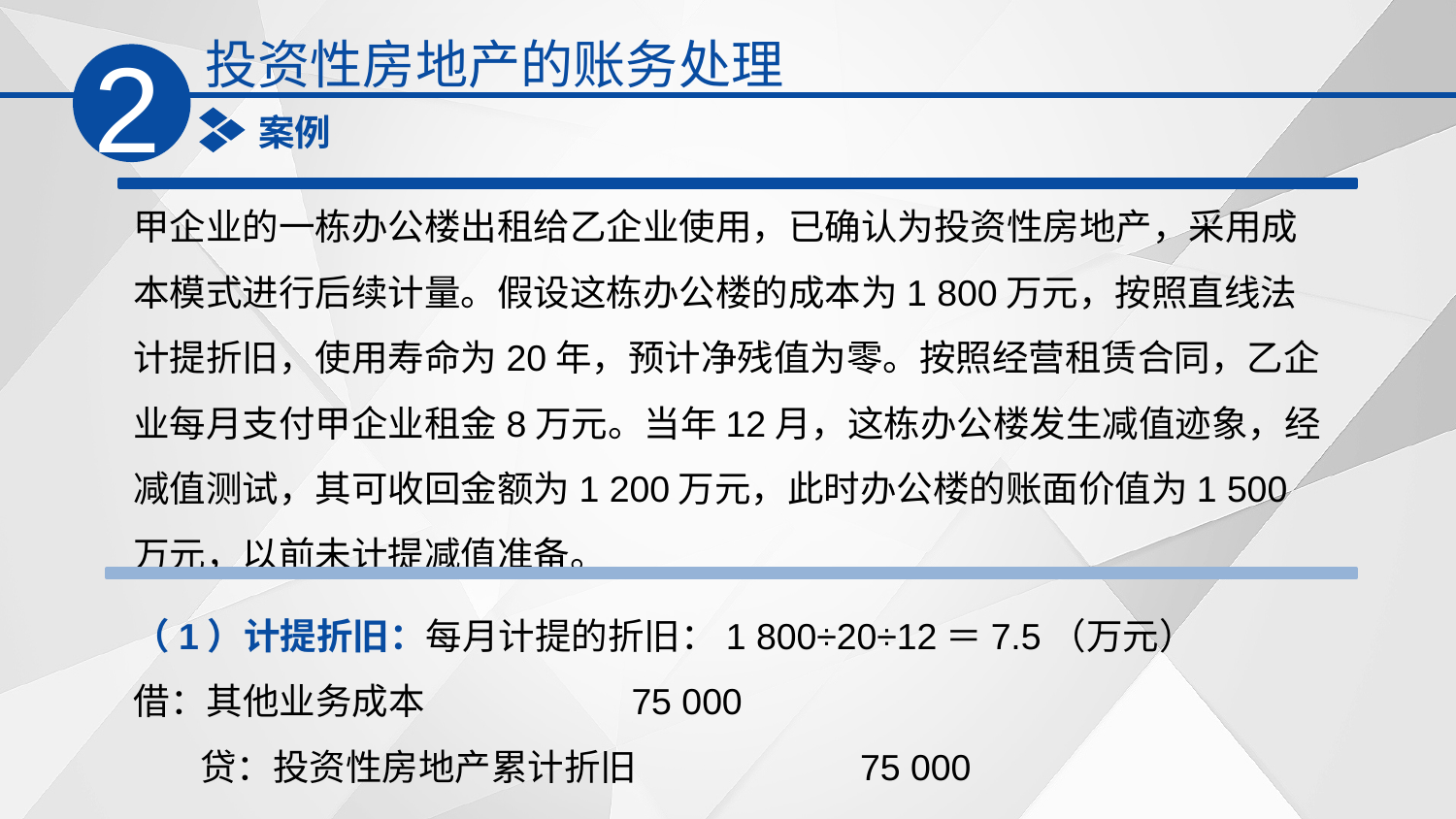

投资性房地产的账务处理
2

案例

甲企业的一栋办公楼出租给乙企业使用，已确认为投资性房地产，采用成本模式进行后续计量。假设这栋办公楼的成本为1 800万元，按照直线法计提折旧，使用寿命为20年，预计净残值为零。按照经营租赁合同，乙企业每月支付甲企业租金8万元。当年12月，这栋办公楼发生减值迹象，经减值测试，其可收回金额为1 200万元，此时办公楼的账面价值为1 500万元，以前未计提减值准备。

（1）计提折旧：每月计提的折旧：1 800÷20÷12＝7.5（万元）
借：其他业务成本                        75 000
       贷：投资性房地产累计折旧                          75 000